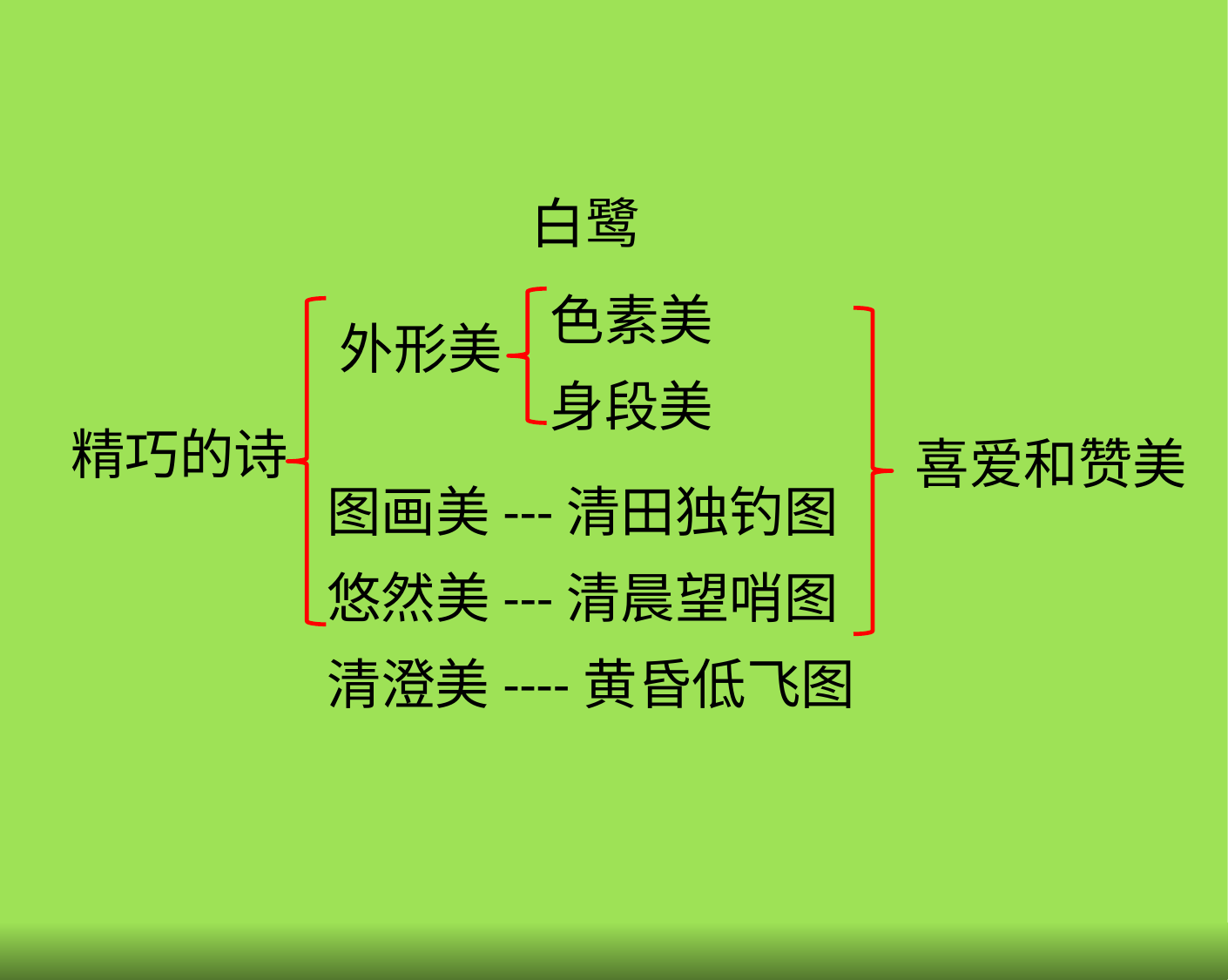

白鹭
色素美

外形美
身段美
精巧的诗
喜爱和赞美
图画美---清田独钓图
悠然美---清晨望哨图
清澄美----黄昏低飞图